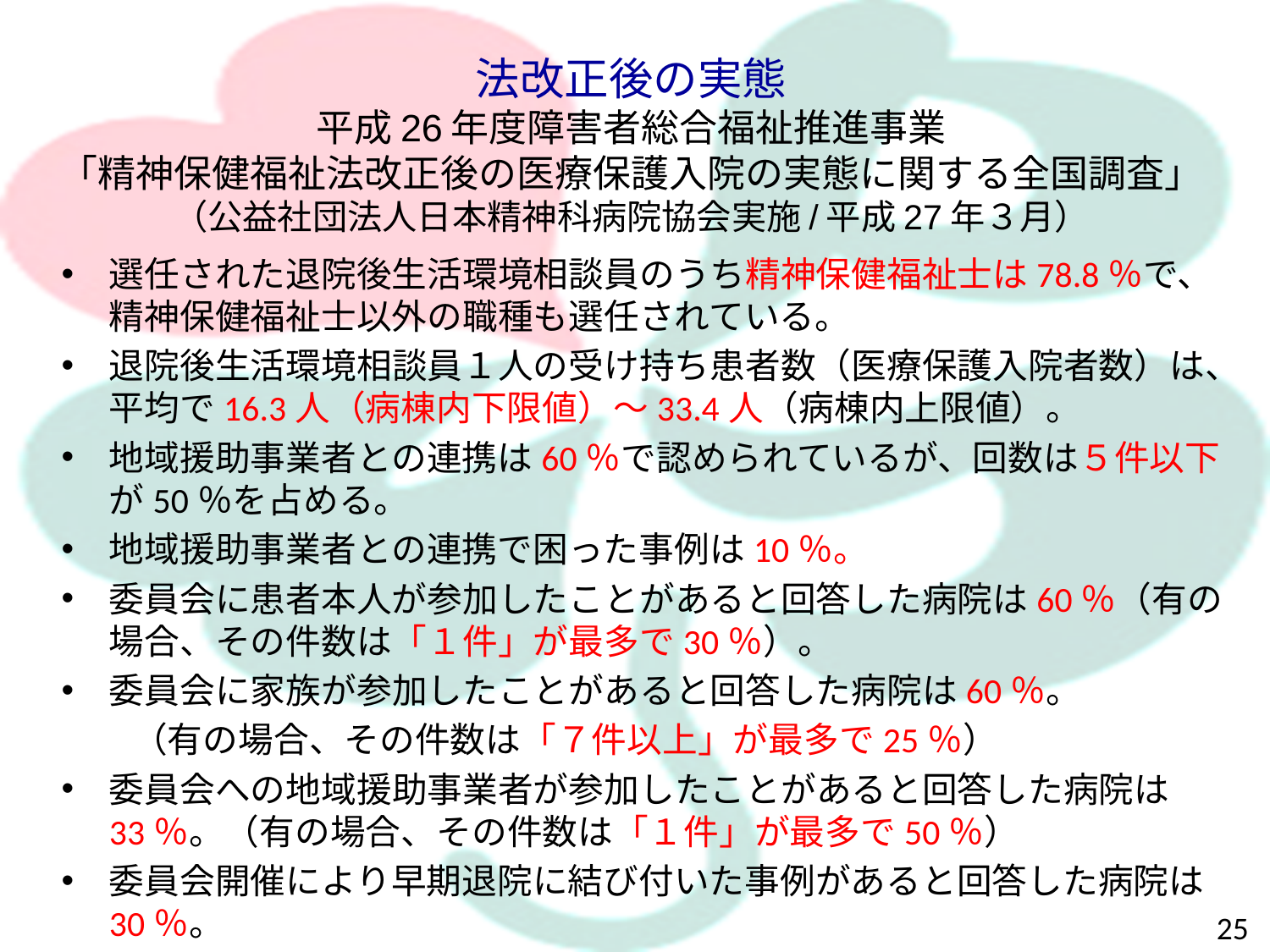

法改正後の実態
平成26年度障害者総合福祉推進事業
「精神保健福祉法改正後の医療保護入院の実態に関する全国調査」
（公益社団法人日本精神科病院協会実施/平成27年３月）

選任された退院後生活環境相談員のうち精神保健福祉士は78.8％で、精神保健福祉士以外の職種も選任されている。
退院後生活環境相談員１人の受け持ち患者数（医療保護入院者数）は、平均で16.3人（病棟内下限値）～33.4人（病棟内上限値）。
地域援助事業者との連携は60％で認められているが、回数は５件以下が50％を占める。
地域援助事業者との連携で困った事例は10％。
委員会に患者本人が参加したことがあると回答した病院は60％（有の場合、その件数は「１件」が最多で30％）。
委員会に家族が参加したことがあると回答した病院は60％。
　　（有の場合、その件数は「７件以上」が最多で25％）
委員会への地域援助事業者が参加したことがあると回答した病院は33％。（有の場合、その件数は「１件」が最多で50％）
委員会開催により早期退院に結び付いた事例があると回答した病院は30％。
25